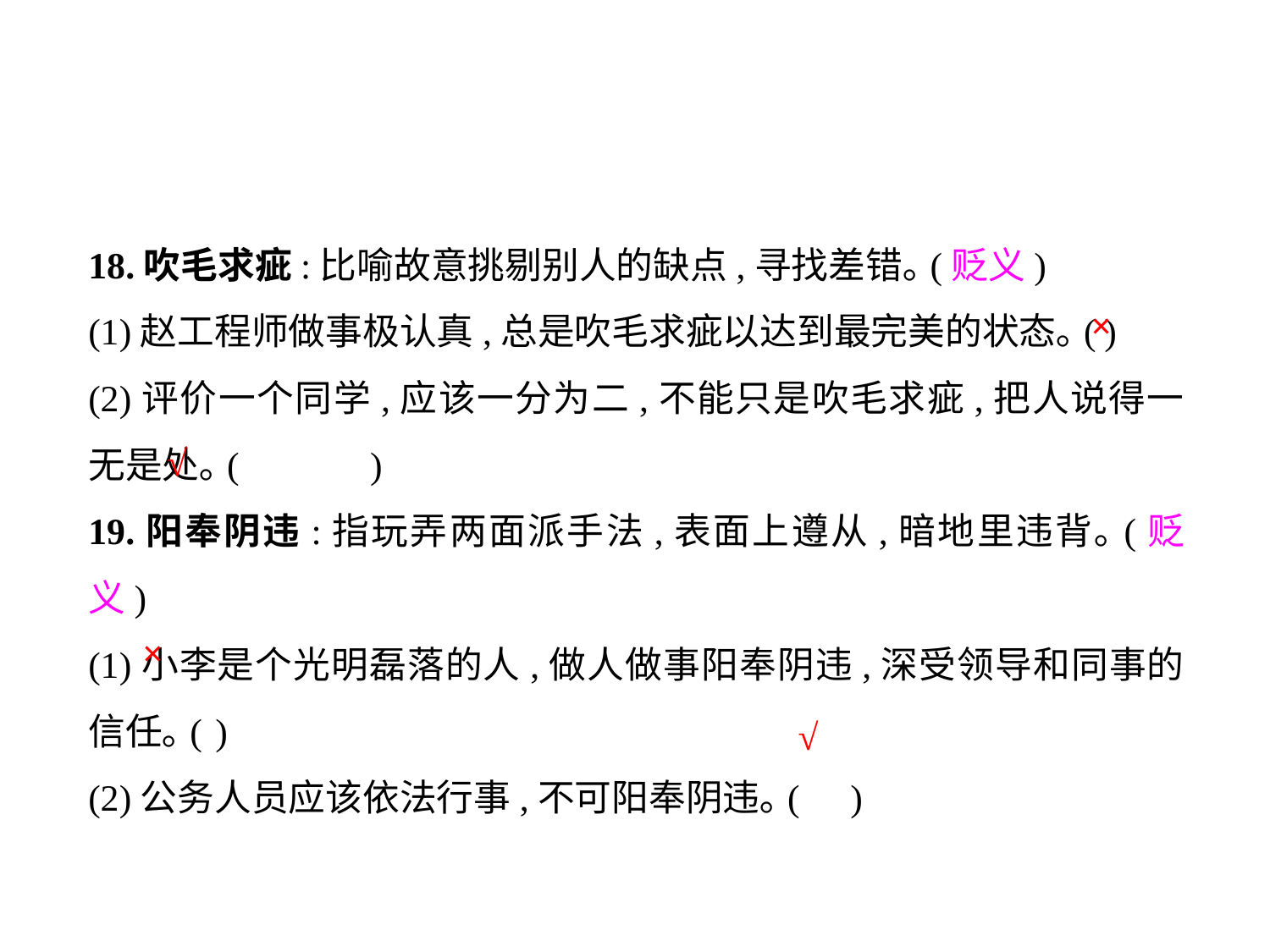

18.吹毛求疵:比喻故意挑剔别人的缺点,寻找差错｡(贬义)
(1)赵工程师做事极认真,总是吹毛求疵以达到最完美的状态｡(	)
(2)评价一个同学,应该一分为二,不能只是吹毛求疵,把人说得一无是处｡(	   )
19.阳奉阴违:指玩弄两面派手法,表面上遵从,暗地里违背｡(贬义)
(1)小李是个光明磊落的人,做人做事阳奉阴违,深受领导和同事的信任｡(	)
(2)公务人员应该依法行事,不可阳奉阴违｡(	)
×
√
×
√